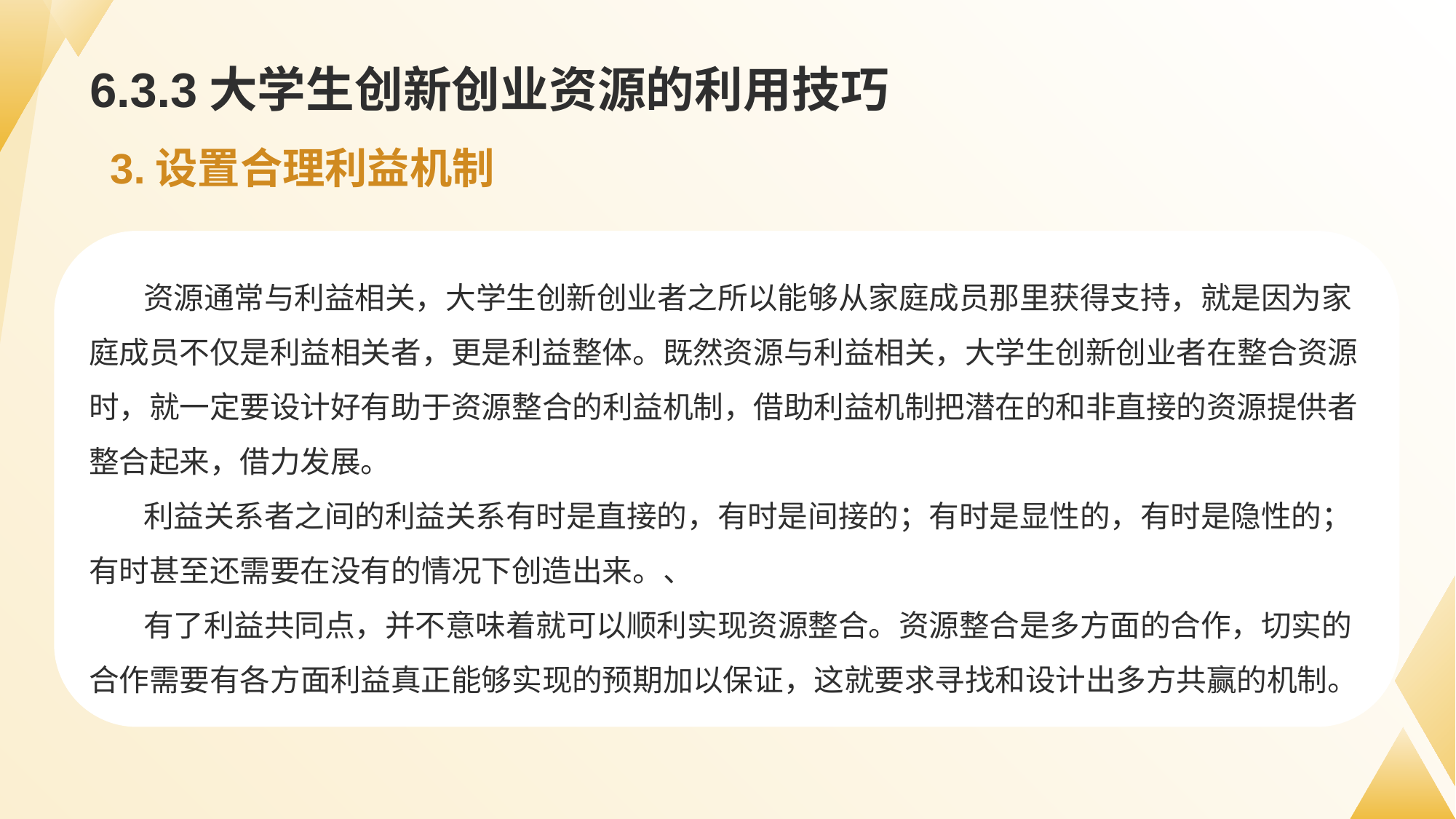

# 6.3.3大学生创新创业资源的利用技巧
3.设置合理利益机制
资源通常与利益相关，大学生创新创业者之所以能够从家庭成员那里获得支持，就是因为家庭成员不仅是利益相关者，更是利益整体。既然资源与利益相关，大学生创新创业者在整合资源时，就一定要设计好有助于资源整合的利益机制，借助利益机制把潜在的和非直接的资源提供者整合起来，借力发展。
利益关系者之间的利益关系有时是直接的，有时是间接的；有时是显性的，有时是隐性的；有时甚至还需要在没有的情况下创造出来。、
有了利益共同点，并不意味着就可以顺利实现资源整合。资源整合是多方面的合作，切实的合作需要有各方面利益真正能够实现的预期加以保证，这就要求寻找和设计出多方共赢的机制。